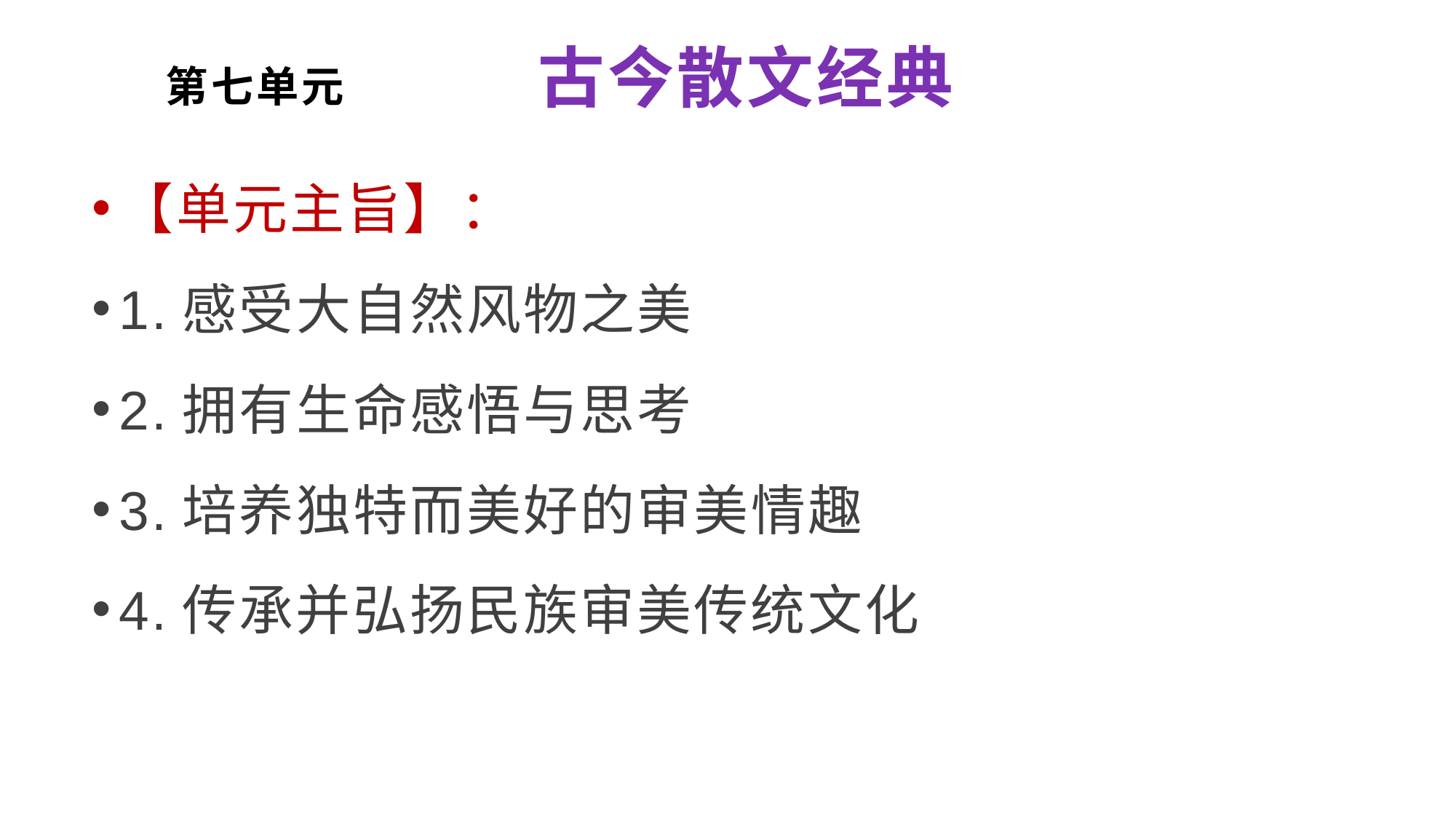

# 第七单元               古今散文经典
【单元主旨】：
1.感受大自然风物之美
2.拥有生命感悟与思考
3.培养独特而美好的审美情趣
4.传承并弘扬民族审美传统文化